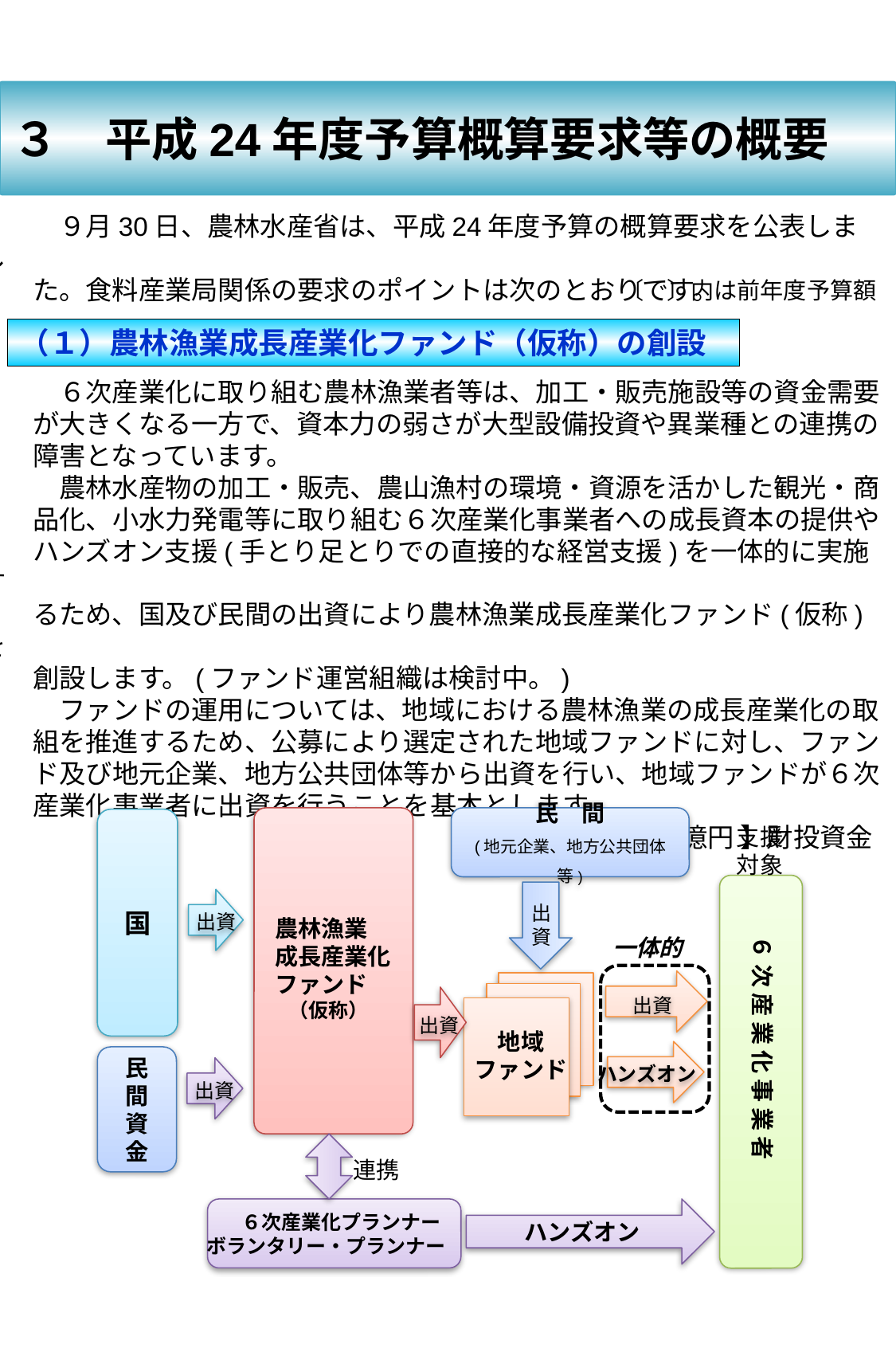

３　平成24年度予算概算要求等の概要
　　　９月30日、農林水産省は、平成24年度予算の概算要求を公表しまし
　　た。食料産業局関係の要求のポイントは次のとおりです。
〔　〕内は前年度予算額
（１）農林漁業成長産業化ファンド（仮称）の創設
　　　６次産業化に取り組む農林漁業者等は、加工・販売施設等の資金需要
　　が大きくなる一方で、資本力の弱さが大型設備投資や異業種との連携の
　　障害となっています。
　　　農林水産物の加工・販売、農山漁村の環境・資源を活かした観光・商
　　品化、小水力発電等に取り組む６次産業化事業者への成長資本の提供や
　　ハンズオン支援(手とり足とりでの直接的な経営支援)を一体的に実施す
　　るため、国及び民間の出資により農林漁業成長産業化ファンド(仮称)を
　　創設します。(ファンド運営組織は検討中。)
　　　ファンドの運用については、地域における農林漁業の成長産業化の取
　　組を推進するため、公募により選定された地域ファンドに対し、ファン
　　ド及び地元企業、地方公共団体等から出資を行い、地域ファンドが６次
　　産業化事業者に出資を行うことを基本とします。
　　　　　　　　　　　　　　　　　　　  【２００〔0〕億円 】財投資金

民　間
(地元企業、地方公共団体等)
国
支援
対象

農林漁業
成長産業化
ファンド
  （仮称）

出資

出
資
６ 次 産 業 化 事 業 者
一体的

出資

出資

地域
ファンド

ハンズオン
民 間
資 金

出資

連携
６次産業化プランナー
ボランタリー・プランナー
ハンズオン